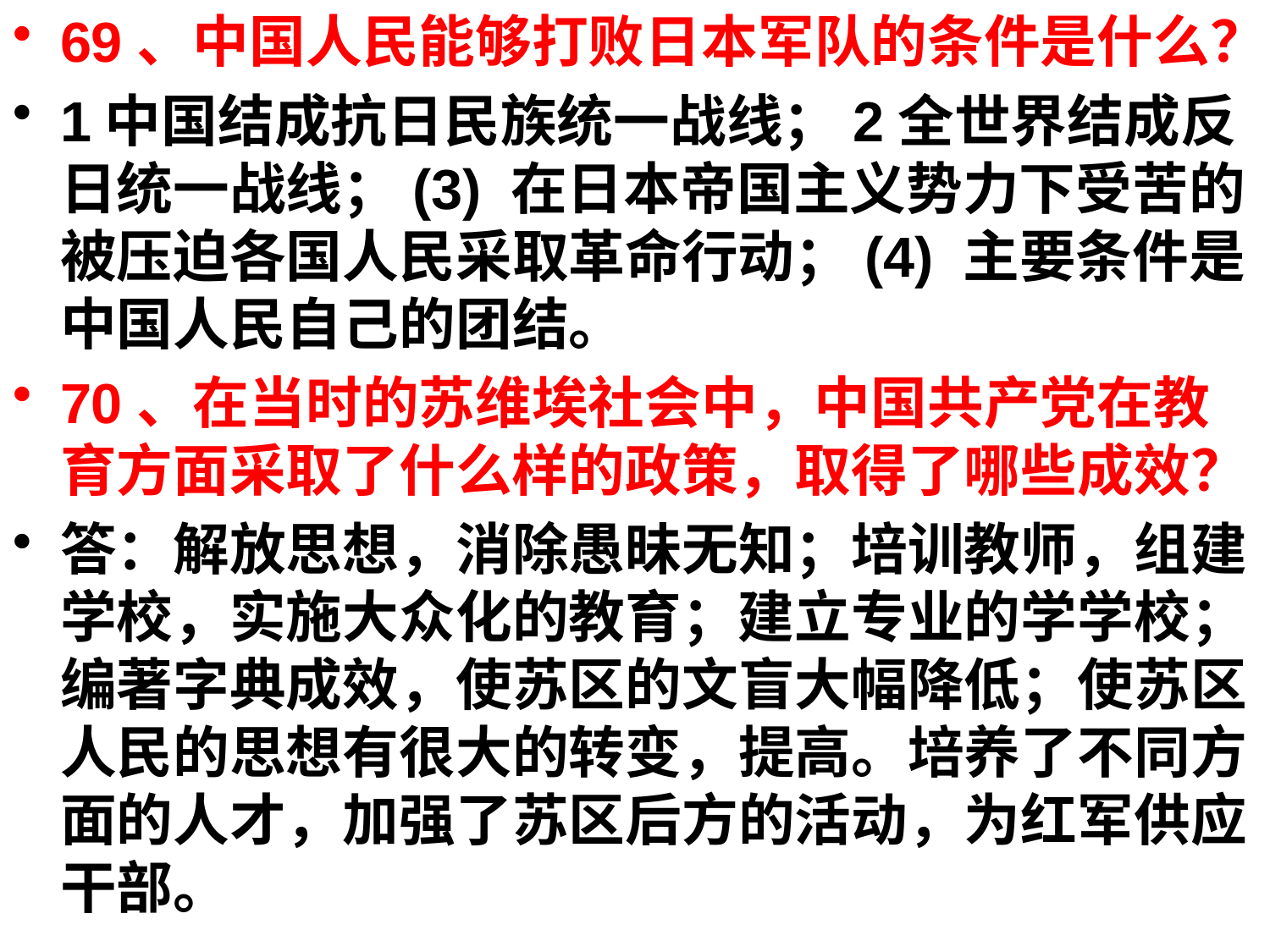

69、中国人民能够打败日本军队的条件是什么？
1中国结成抗日民族统一战线；2全世界结成反日统一战线；(3) 在日本帝国主义势力下受苦的被压迫各国人民采取革命行动；(4) 主要条件是中国人民自己的团结。
70、在当时的苏维埃社会中，中国共产党在教育方面采取了什么样的政策，取得了哪些成效？
答：解放思想，消除愚昧无知；培训教师，组建学校，实施大众化的教育；建立专业的学学校；编著字典成效，使苏区的文盲大幅降低；使苏区人民的思想有很大的转变，提高。培养了不同方面的人才，加强了苏区后方的活动，为红军供应干部。

#